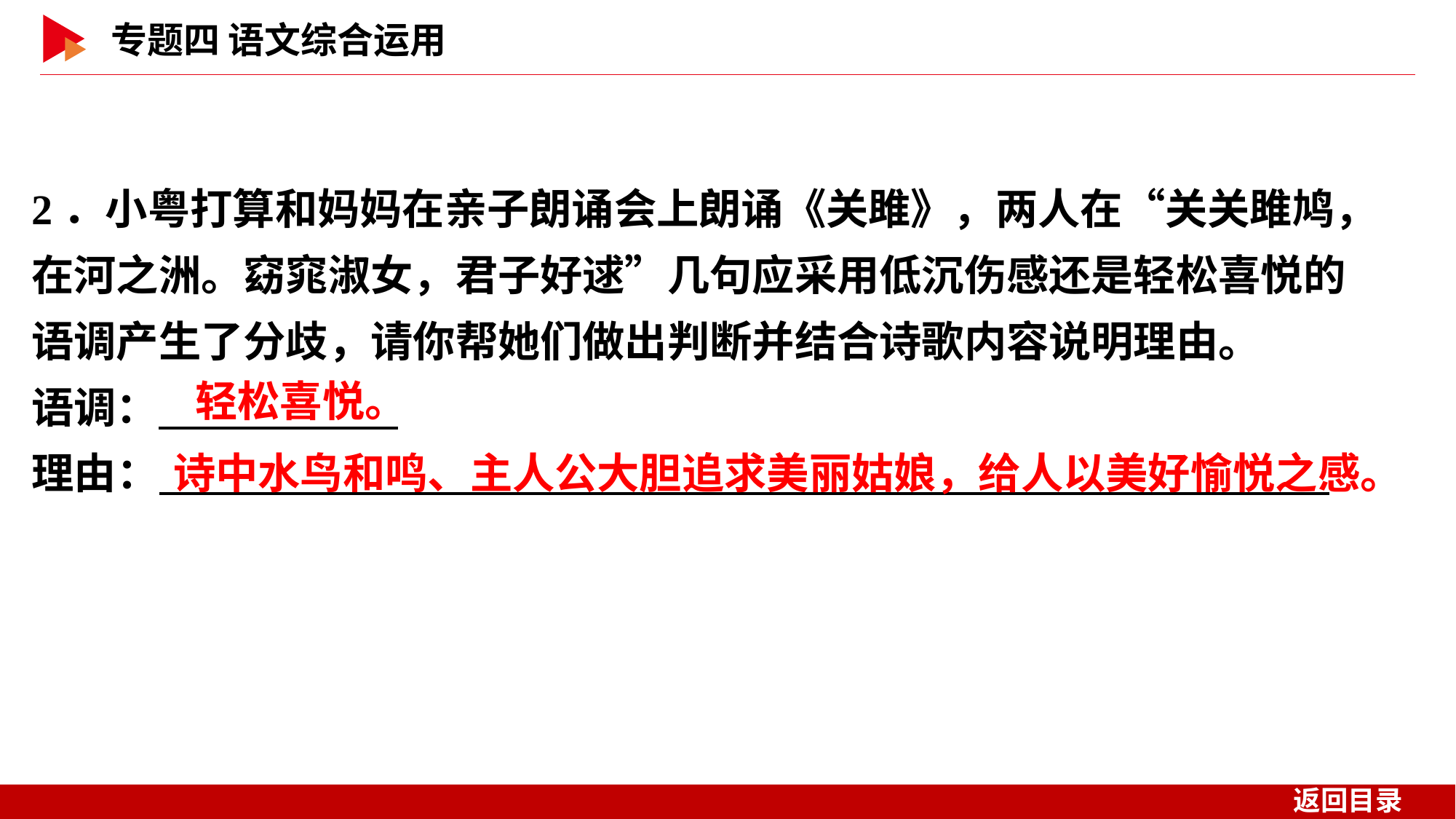

2．小粤打算和妈妈在亲子朗诵会上朗诵《关雎》，两人在“关关雎鸠，在河之洲。窈窕淑女，君子好逑”几句应采用低沉伤感还是轻松喜悦的语调产生了分歧，请你帮她们做出判断并结合诗歌内容说明理由。
语调：
轻松喜悦。
理由：
诗中水鸟和鸣、主人公大胆追求美丽姑娘，给人以美好愉悦之感。